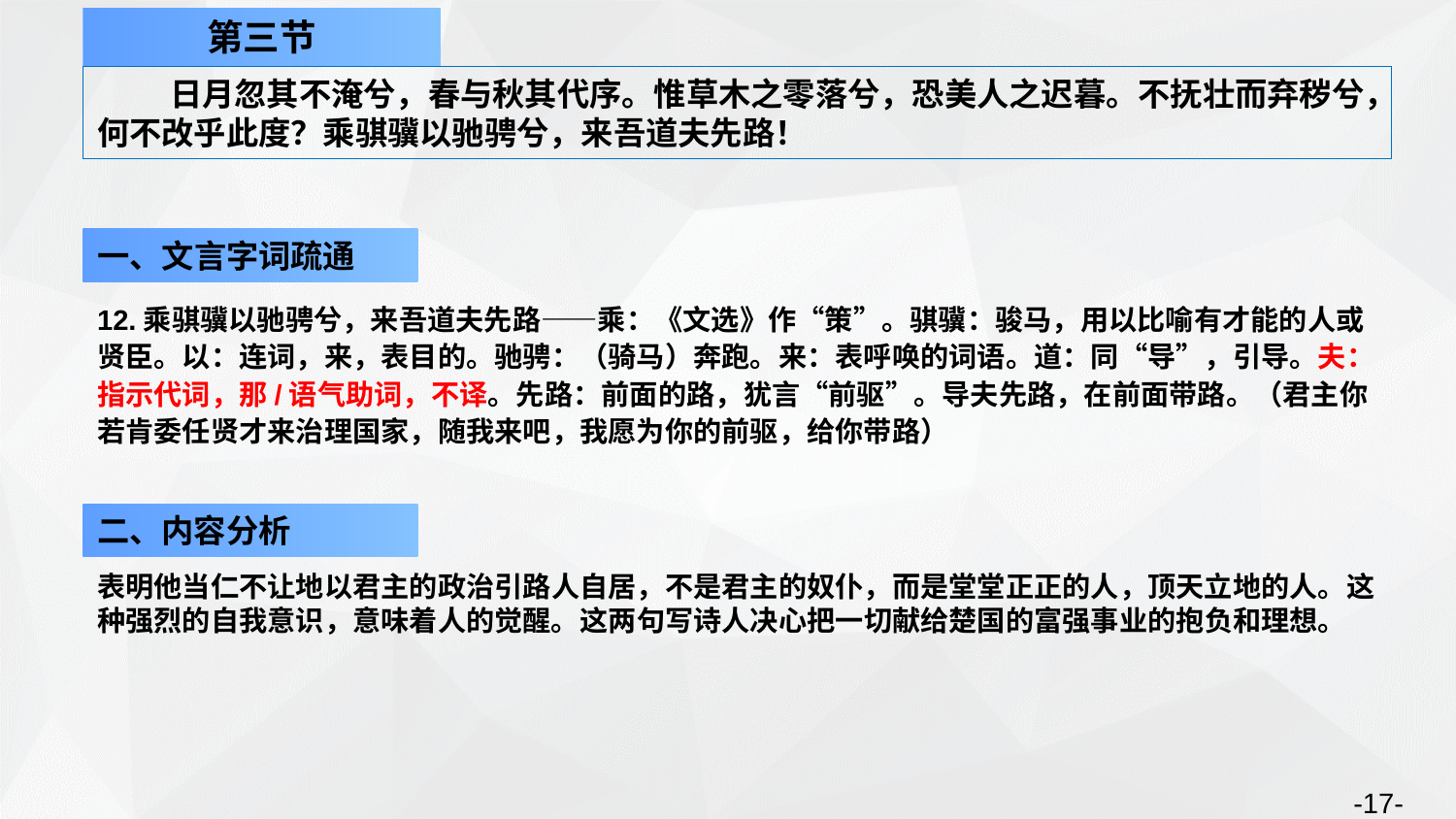

第三节
日月忽其不淹兮，春与秋其代序。惟草木之零落兮，恐美人之迟暮。不抚壮而弃秽兮，何不改乎此度？乘骐骥以驰骋兮，来吾道夫先路！
一、文言字词疏通
12.乘骐骥以驰骋兮，来吾道夫先路——乘：《文选》作“策”。骐骥：骏马，用以比喻有才能的人或贤臣。以：连词，来，表目的。驰骋：（骑马）奔跑。来：表呼唤的词语。道：同“导”，引导。夫：指示代词，那/语气助词，不译。先路：前面的路，犹言“前驱”。导夫先路，在前面带路。（君主你若肯委任贤才来治理国家，随我来吧，我愿为你的前驱，给你带路）
二、内容分析
表明他当仁不让地以君主的政治引路人自居，不是君主的奴仆，而是堂堂正正的人，顶天立地的人。这种强烈的自我意识，意味着人的觉醒。这两句写诗人决心把一切献给楚国的富强事业的抱负和理想。
-17-